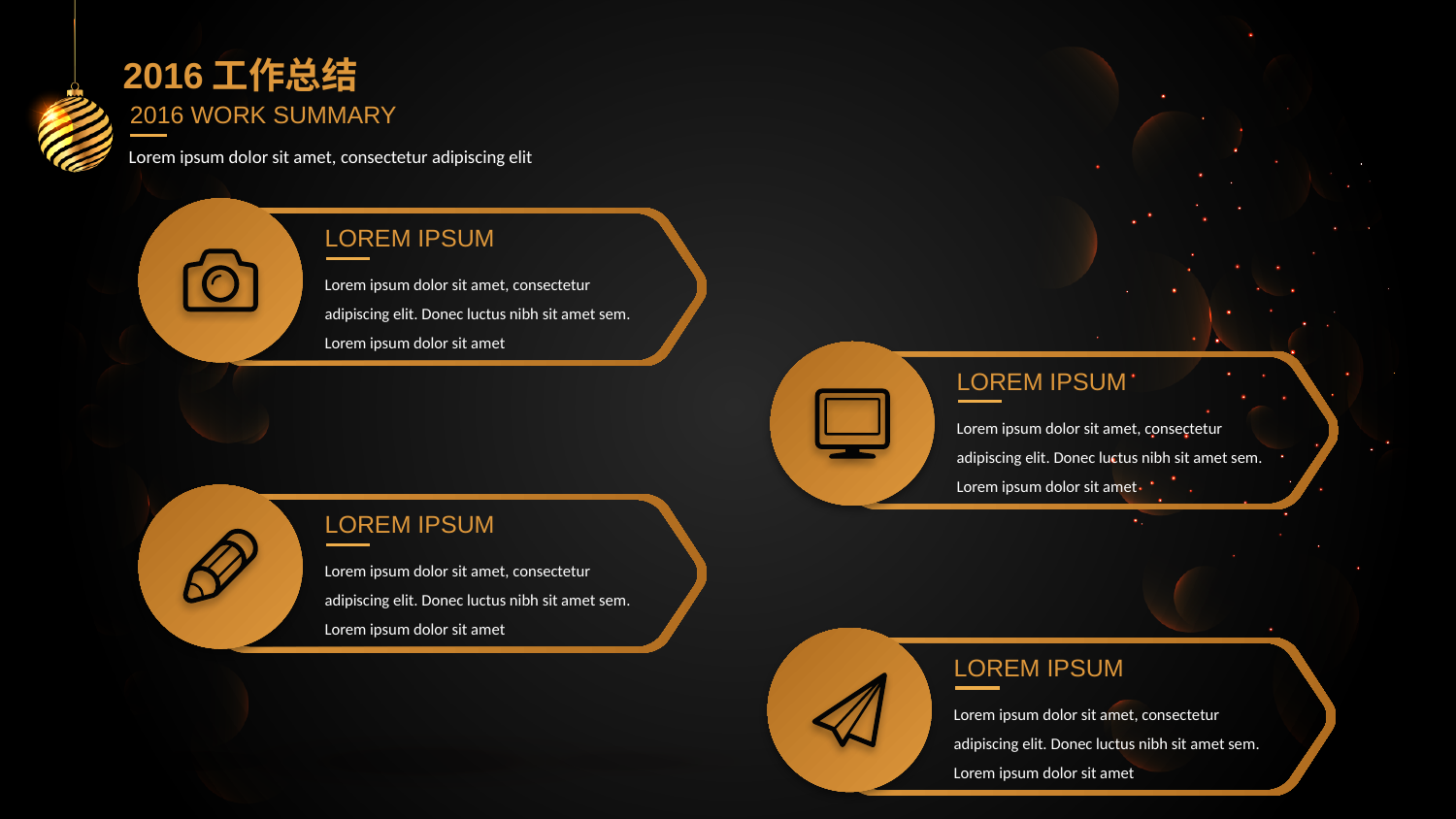

2016工作总结
2016 WORK SUMMARY
Lorem ipsum dolor sit amet, consectetur adipiscing elit

LOREM IPSUM

Lorem ipsum dolor sit amet, consectetur adipiscing elit. Donec luctus nibh sit amet sem. Lorem ipsum dolor sit amet

LOREM IPSUM

Lorem ipsum dolor sit amet, consectetur adipiscing elit. Donec luctus nibh sit amet sem. Lorem ipsum dolor sit amet

LOREM IPSUM

Lorem ipsum dolor sit amet, consectetur adipiscing elit. Donec luctus nibh sit amet sem. Lorem ipsum dolor sit amet

LOREM IPSUM

Lorem ipsum dolor sit amet, consectetur adipiscing elit. Donec luctus nibh sit amet sem. Lorem ipsum dolor sit amet